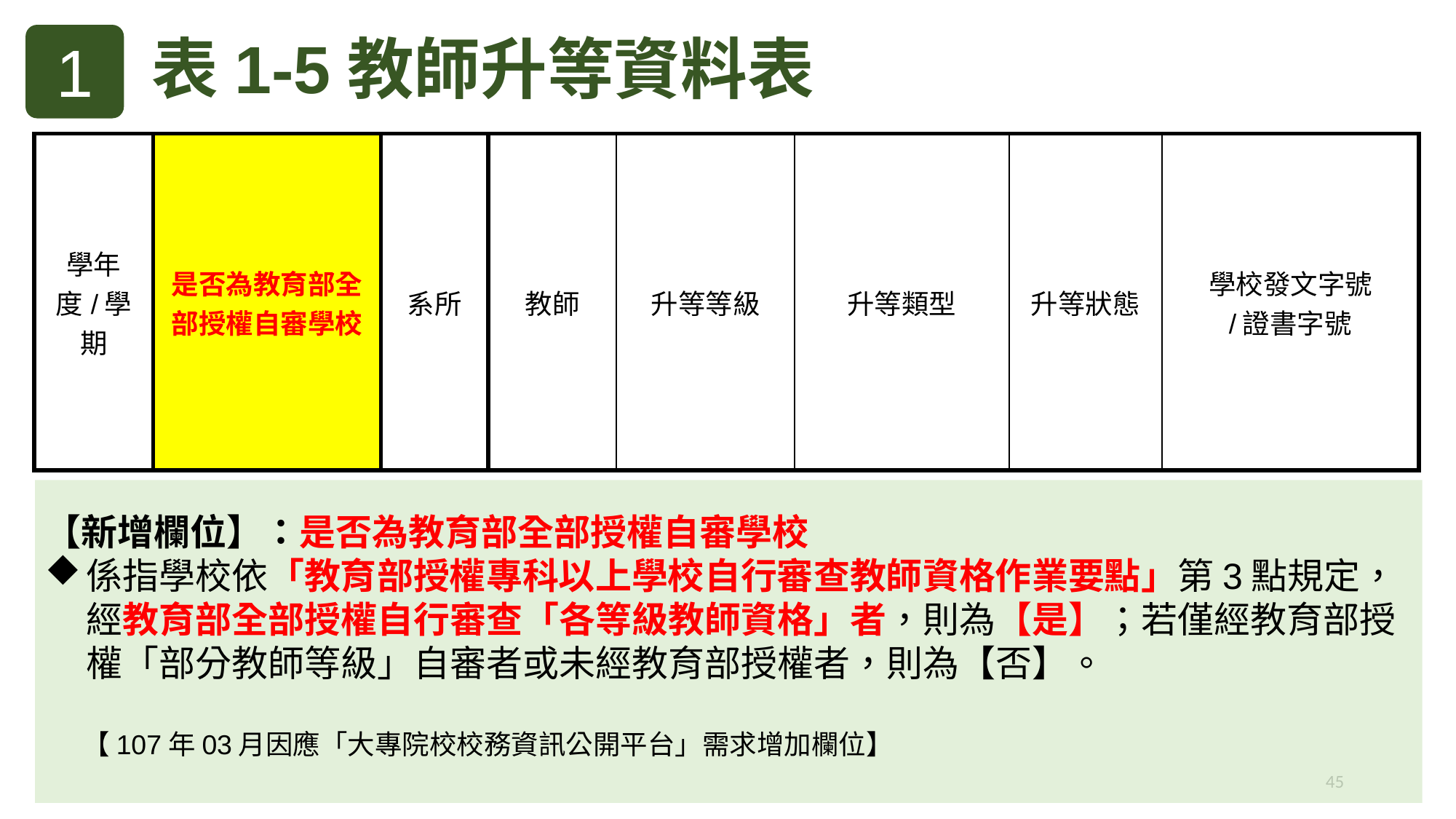

1

表1-5教師升等資料表
| 學年度/學期 | 是否為教育部全部授權自審學校 | 系所 | 教師 | 升等等級 | 升等類型 | 升等狀態 | 學校發文字號 /證書字號 |
| --- | --- | --- | --- | --- | --- | --- | --- |

【新增欄位】：是否為教育部全部授權自審學校
係指學校依「教育部授權專科以上學校自行審查教師資格作業要點」第3點規定，經教育部全部授權自行審查「各等級教師資格」者，則為【是】；若僅經教育部授權「部分教師等級」自審者或未經教育部授權者，則為【否】。

     【107年03月因應「大專院校校務資訊公開平台」需求增加欄位】
45